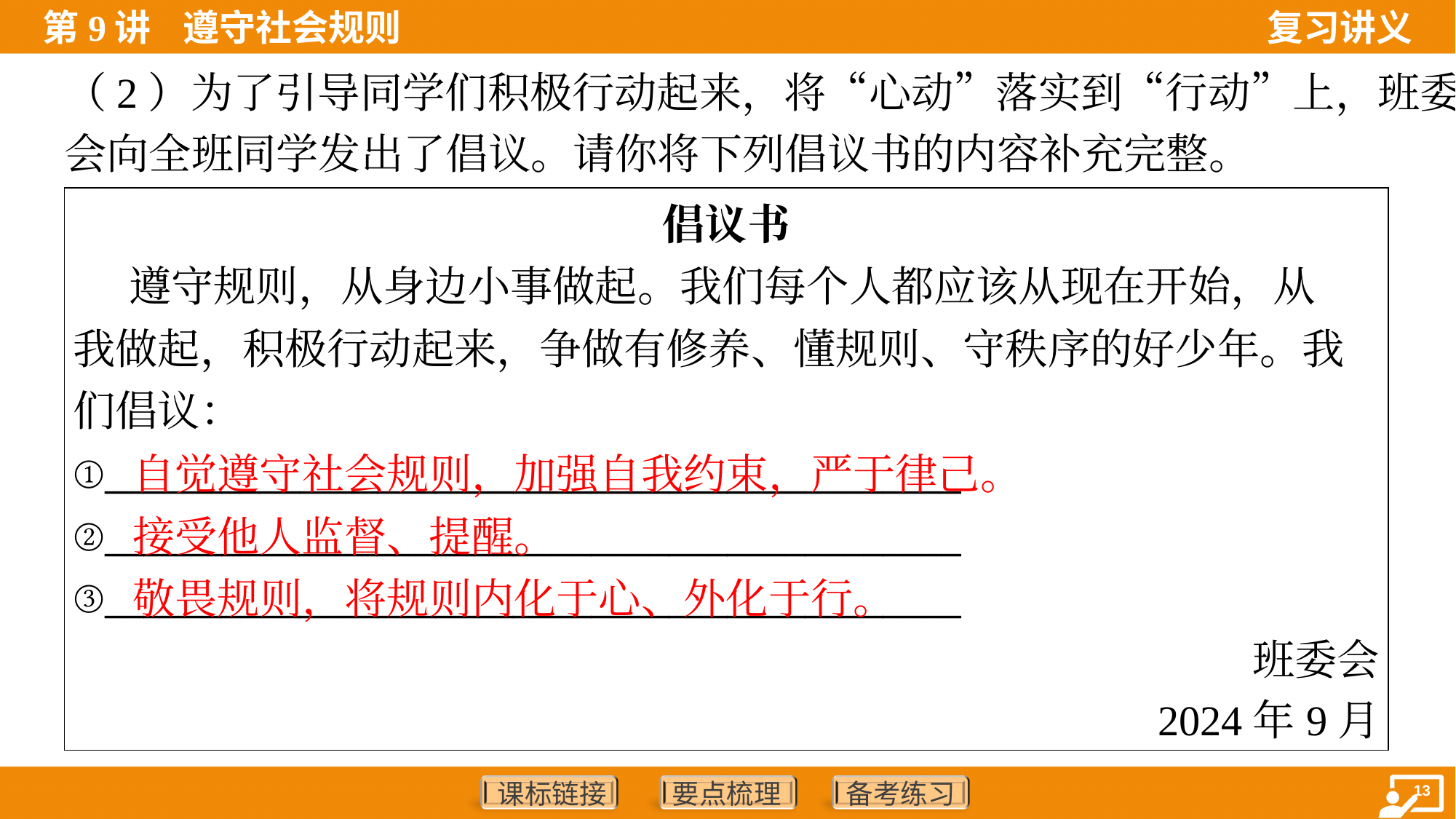

（2）为了引导同学们积极行动起来，将“心动”落实到“行动”上，班委
会向全班同学发出了倡议。请你将下列倡议书的内容补充完整。
| 倡议书 遵守规则，从身边小事做起。我们每个人都应该从现在开始，从 我做起，积极行动起来，争做有修养、懂规则、守秩序的好少年。我 们倡议： ①\_\_\_\_\_\_\_\_\_\_\_\_\_\_\_\_\_\_\_\_\_\_\_\_\_\_\_\_\_\_\_\_\_\_\_\_\_\_\_\_\_\_\_\_ ②\_\_\_\_\_\_\_\_\_\_\_\_\_\_\_\_\_\_\_\_\_\_\_\_\_\_\_\_\_\_\_\_\_\_\_\_\_\_\_\_\_\_\_\_ ③\_\_\_\_\_\_\_\_\_\_\_\_\_\_\_\_\_\_\_\_\_\_\_\_\_\_\_\_\_\_\_\_\_\_\_\_\_\_\_\_\_\_\_\_ 班委会 2024年9月 |
| --- |
自觉遵守社会规则，加强自我约束，严于律己。
接受他人监督、提醒。
敬畏规则，将规则内化于心、外化于行。